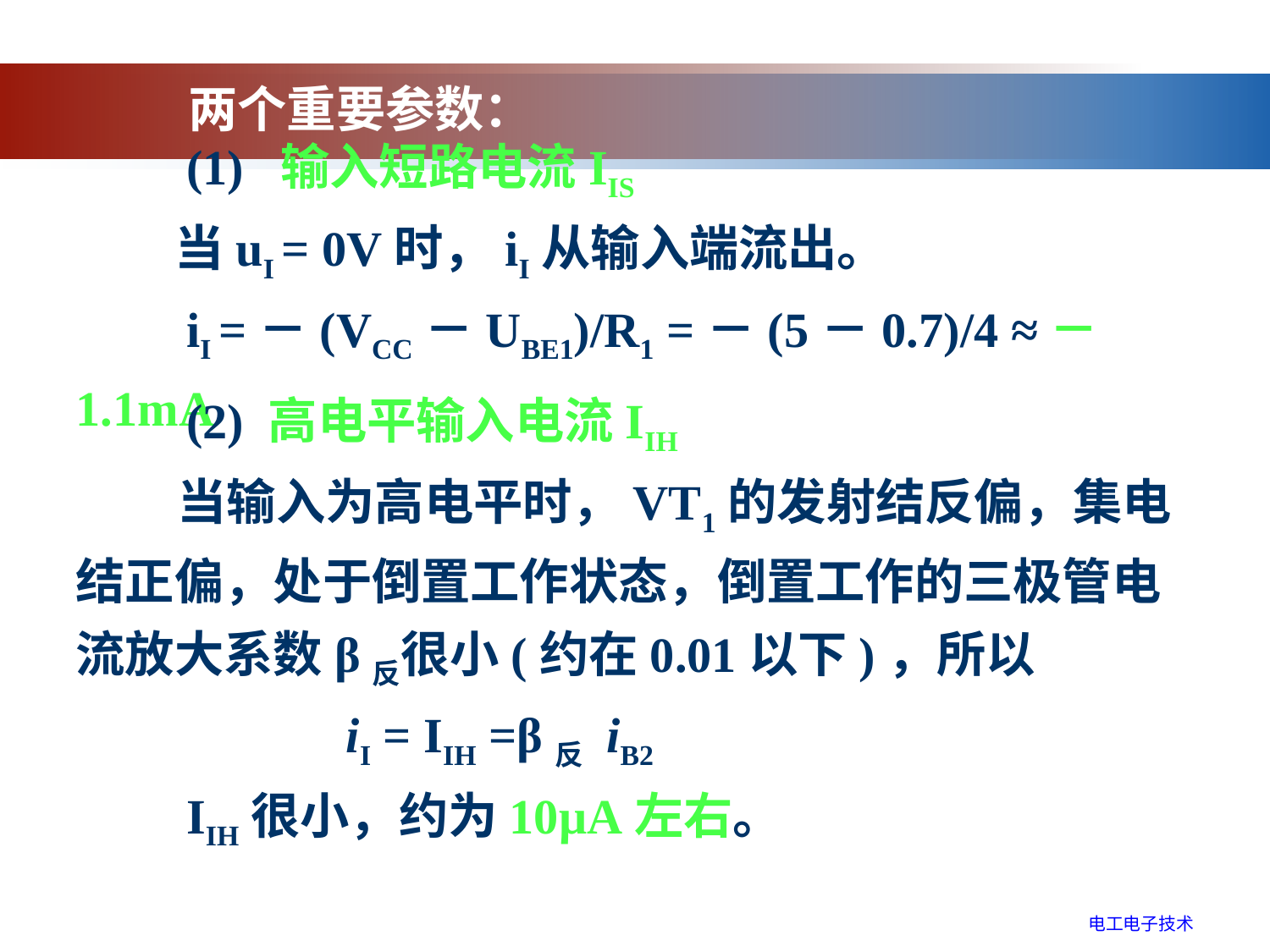

两个重要参数：
　　(1)  输入短路电流IIS
　　当uI = 0V时，iI从输入端流出。
         iI =－(VCC－UBE1)/R1 =－(5－0.7)/4 ≈－1.1mA
　　(2) 高电平输入电流IIH
        当输入为高电平时，VT1的发射结反偏，集电结正偏，处于倒置工作状态，倒置工作的三极管电流放大系数β反很小(约在0.01以下)，所以
                      iI = IIH =β反 iB2
         IIH很小，约为10μA左右。
电工电子技术
78